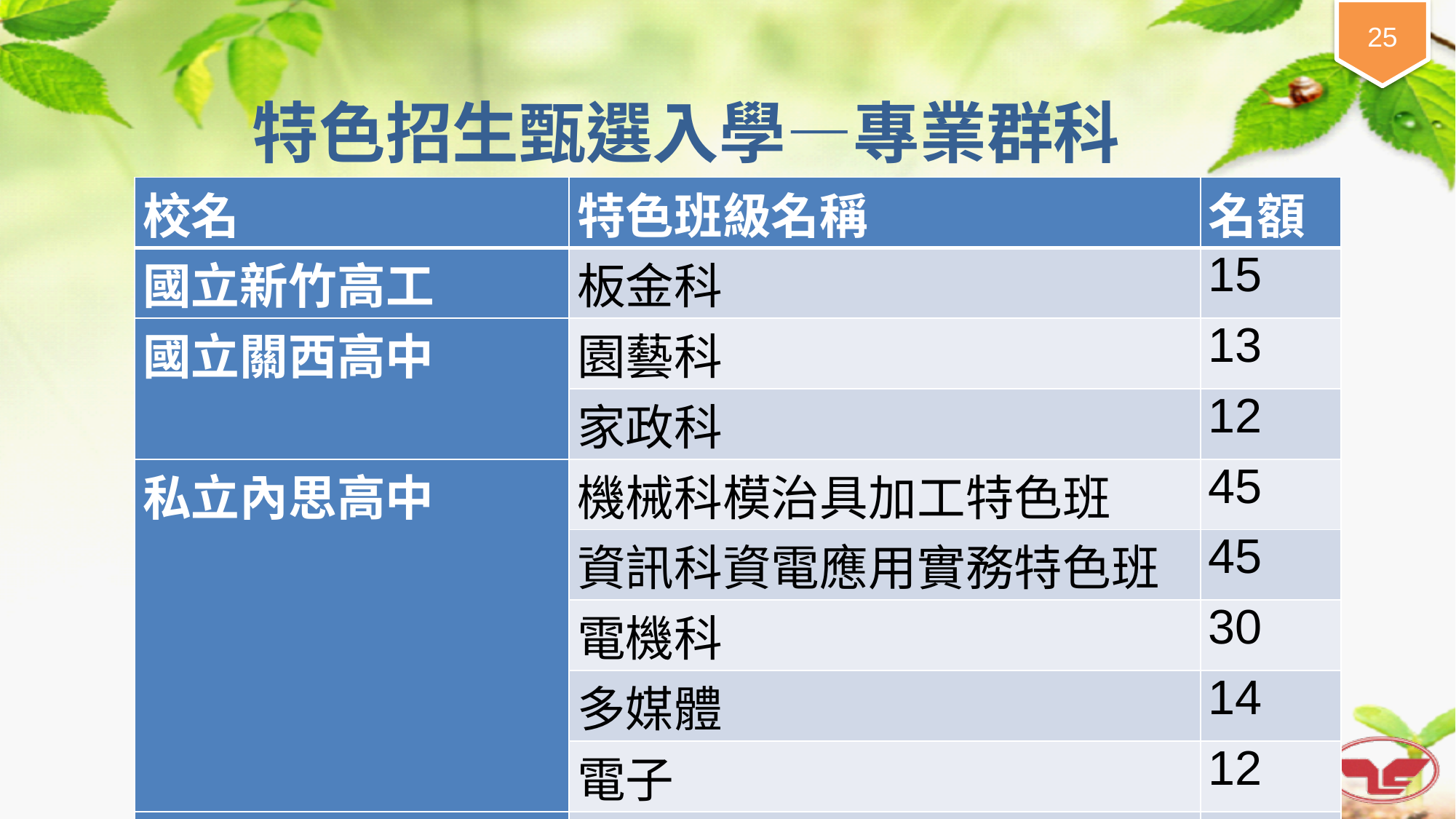

# 特色招生甄選入學—專業群科
| 校名 | 特色班級名稱 | 名額 |
| --- | --- | --- |
| 國立新竹高工 | 板金科 | 15 |
| 國立關西高中 | 園藝科 | 13 |
|  | 家政科 | 12 |
| 私立內思高中 | 機械科模治具加工特色班 | 45 |
|  | 資訊科資電應用實務特色班 | 45 |
|  | 電機科 | 30 |
|  | 多媒體 | 14 |
|  | 電子 | 12 |
| 苗栗農工 | 農業森林 | 8 |